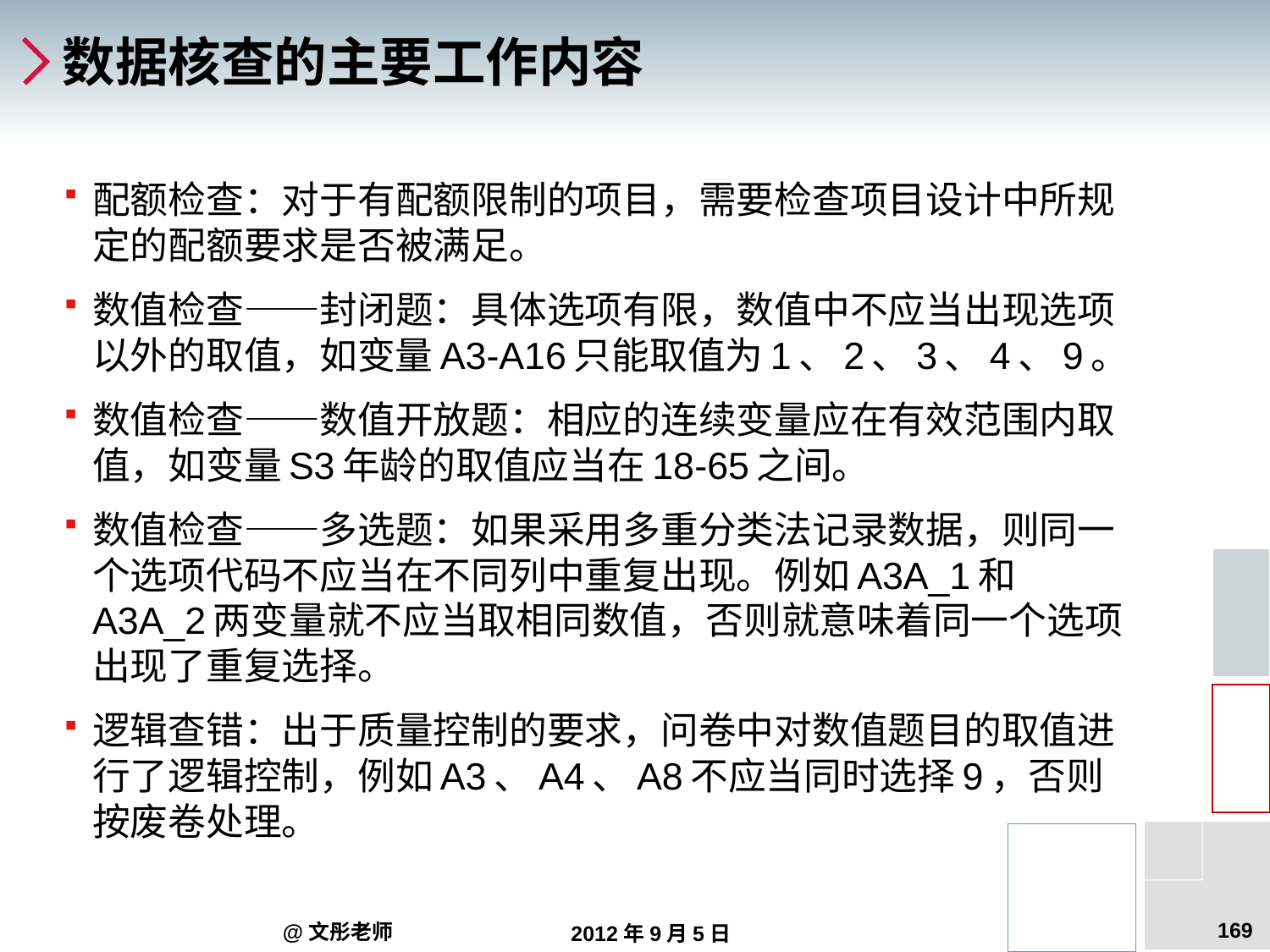

# 数据核查的主要工作内容
配额检查：对于有配额限制的项目，需要检查项目设计中所规定的配额要求是否被满足。
数值检查――封闭题：具体选项有限，数值中不应当出现选项以外的取值，如变量A3-A16只能取值为1、2、3、4、9。
数值检查――数值开放题：相应的连续变量应在有效范围内取值，如变量S3年龄的取值应当在18-65之间。
数值检查――多选题：如果采用多重分类法记录数据，则同一个选项代码不应当在不同列中重复出现。例如A3A_1和A3A_2两变量就不应当取相同数值，否则就意味着同一个选项出现了重复选择。
逻辑查错：出于质量控制的要求，问卷中对数值题目的取值进行了逻辑控制，例如A3、A4、A8不应当同时选择9，否则按废卷处理。

169
@文彤老师

2012年9月5日